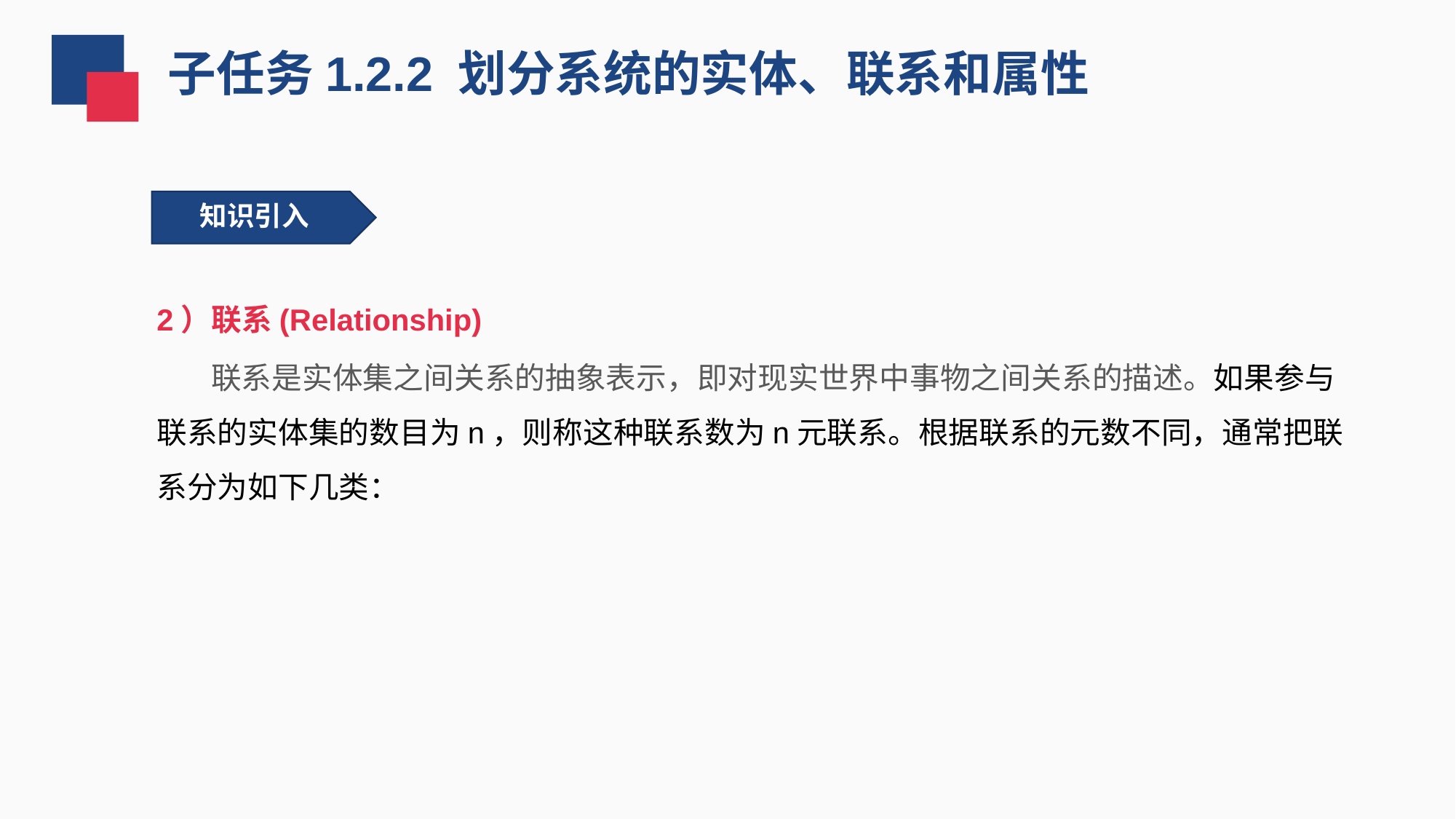

子任务1.2.2 划分系统的实体、联系和属性

     知识引入
2）联系(Relationship)
       联系是实体集之间关系的抽象表示，即对现实世界中事物之间关系的描述。如果参与联系的实体集的数目为n，则称这种联系数为n元联系。根据联系的元数不同，通常把联系分为如下几类：